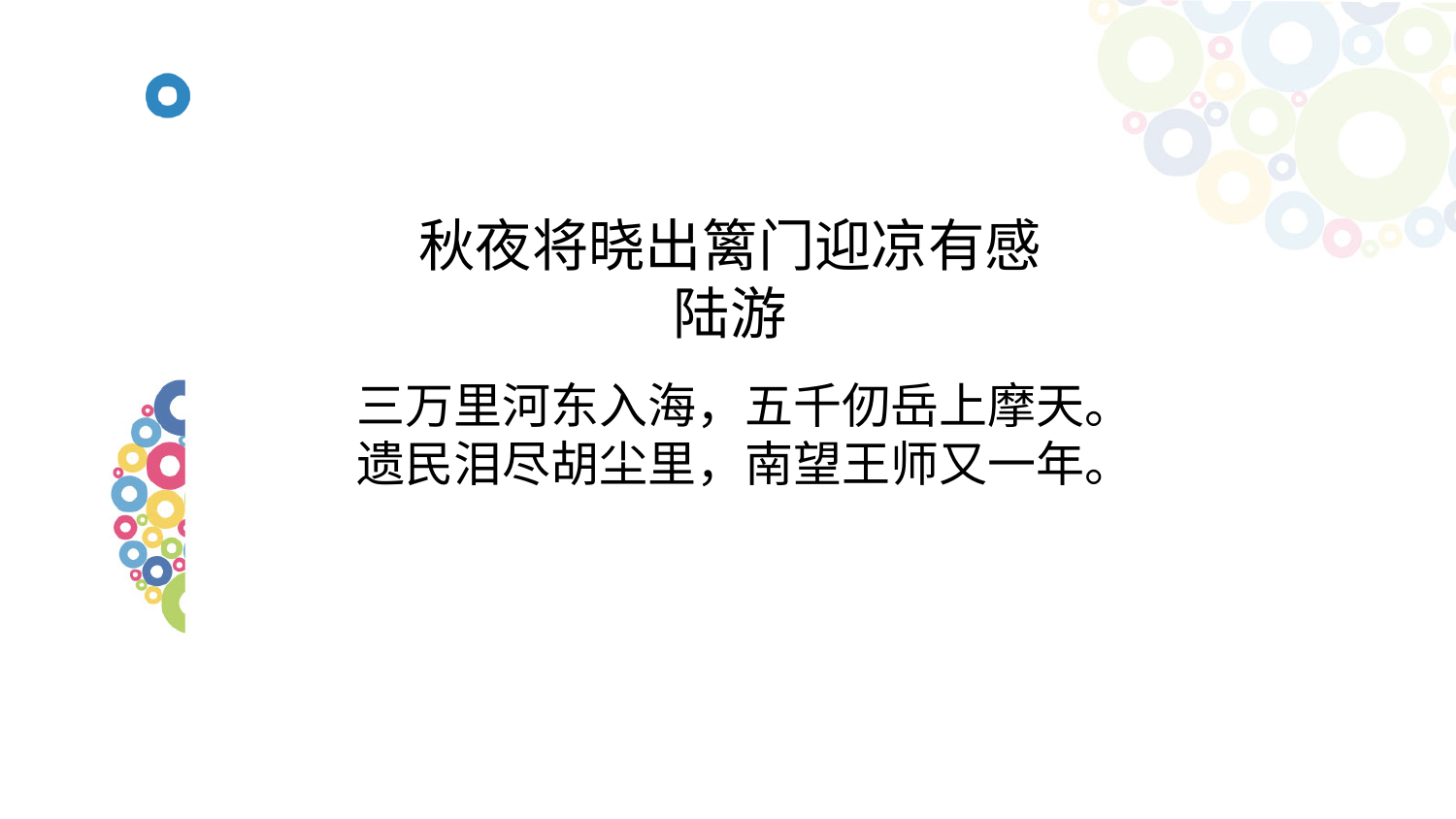

# 秋夜将晓出篱门迎凉有感 陆游
三万里河东入海，五千仞岳上摩天。
遗民泪尽胡尘里，南望王师又一年。